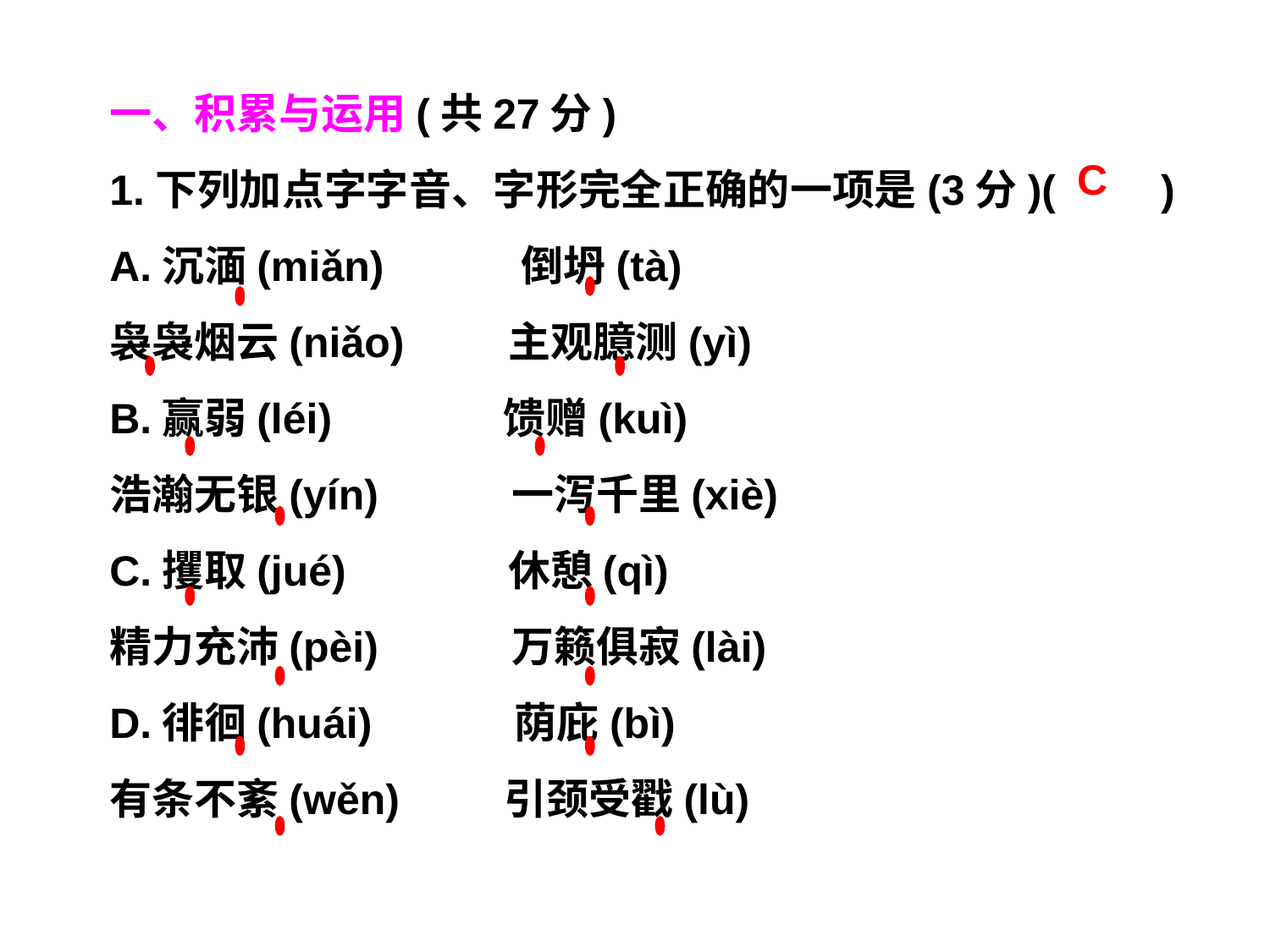

一、积累与运用(共27分)
1.下列加点字字音、字形完全正确的一项是(3分)(　　)
A.沉湎(miǎn)　　　倒坍(tà)
袅袅烟云(niǎo)　　 主观臆测(yì)
B.赢弱(léi)　　        馈赠(kuì)
浩瀚无银(yín)　　    一泻千里(xiè)
C.攫取(jué)　　       休憩(qì)
精力充沛(pèi)　　    万籁俱寂(lài)
D.徘徊(huái)　　     荫庇(bì)
有条不紊(wěn)　　 引颈受戳(lù)
C